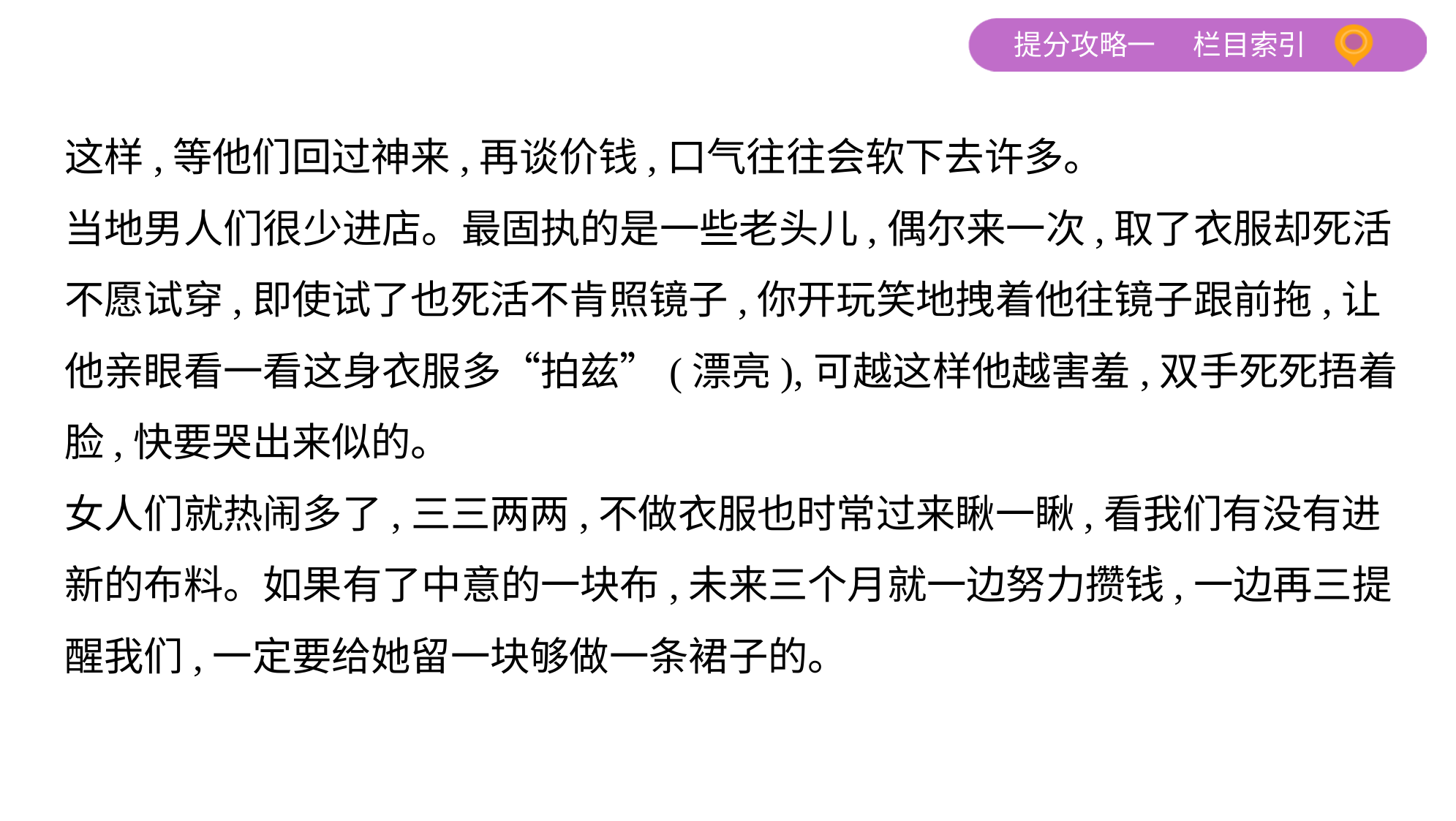

这样,等他们回过神来,再谈价钱,口气往往会软下去许多。
当地男人们很少进店。最固执的是一些老头儿,偶尔来一次,取了衣服却死活
不愿试穿,即使试了也死活不肯照镜子,你开玩笑地拽着他往镜子跟前拖,让
他亲眼看一看这身衣服多“拍兹”(漂亮),可越这样他越害羞,双手死死捂着
脸,快要哭出来似的。
女人们就热闹多了,三三两两,不做衣服也时常过来瞅一瞅,看我们有没有进
新的布料。如果有了中意的一块布,未来三个月就一边努力攒钱,一边再三提
醒我们,一定要给她留一块够做一条裙子的。